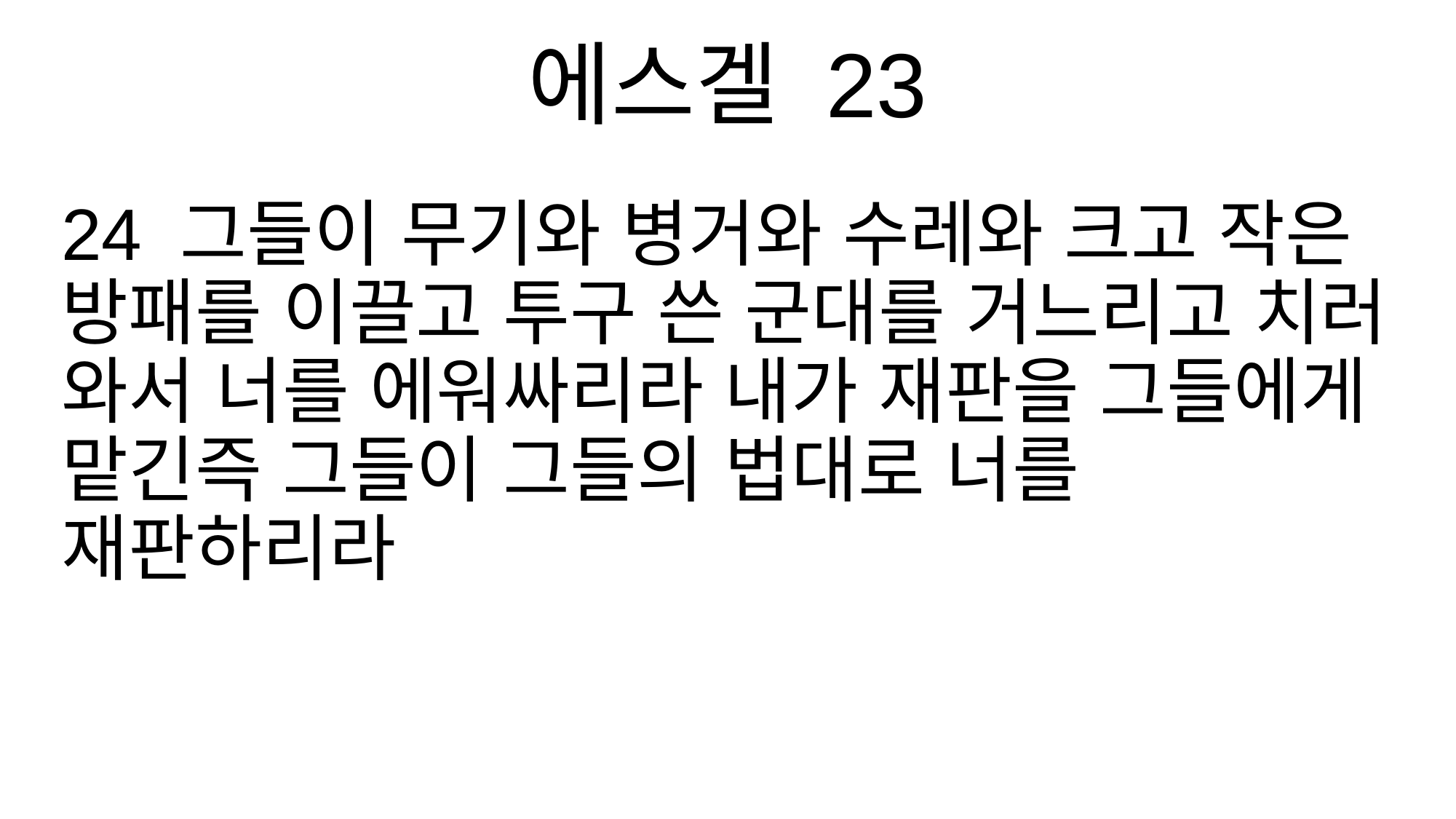

에스겔 23
24 그들이 무기와 병거와 수레와 크고 작은 방패를 이끌고 투구 쓴 군대를 거느리고 치러 와서 너를 에워싸리라 내가 재판을 그들에게 맡긴즉 그들이 그들의 법대로 너를 재판하리라